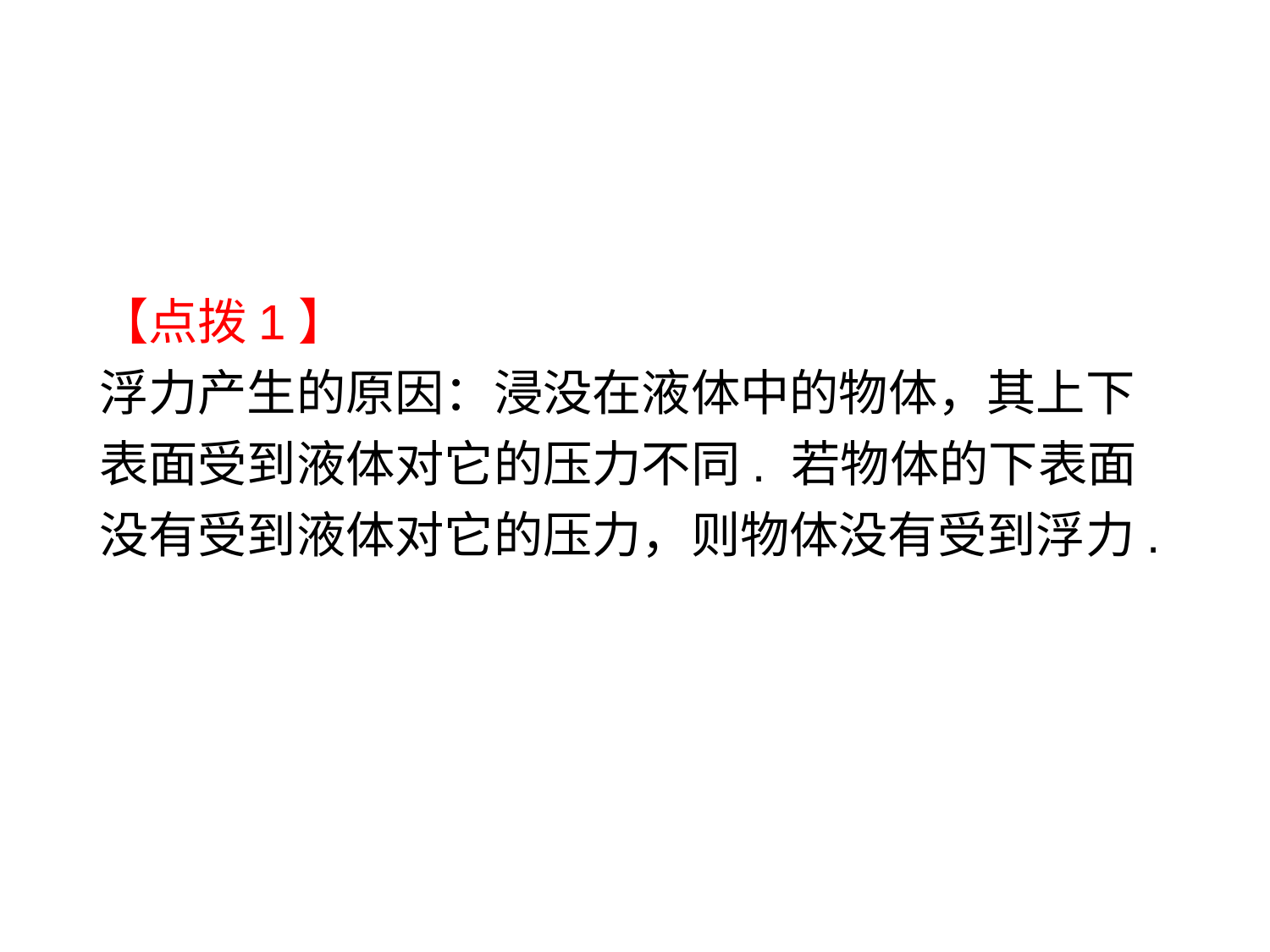

【点拨1】
浮力产生的原因：浸没在液体中的物体，其上下表面受到液体对它的压力不同. 若物体的下表面没有受到液体对它的压力，则物体没有受到浮力.